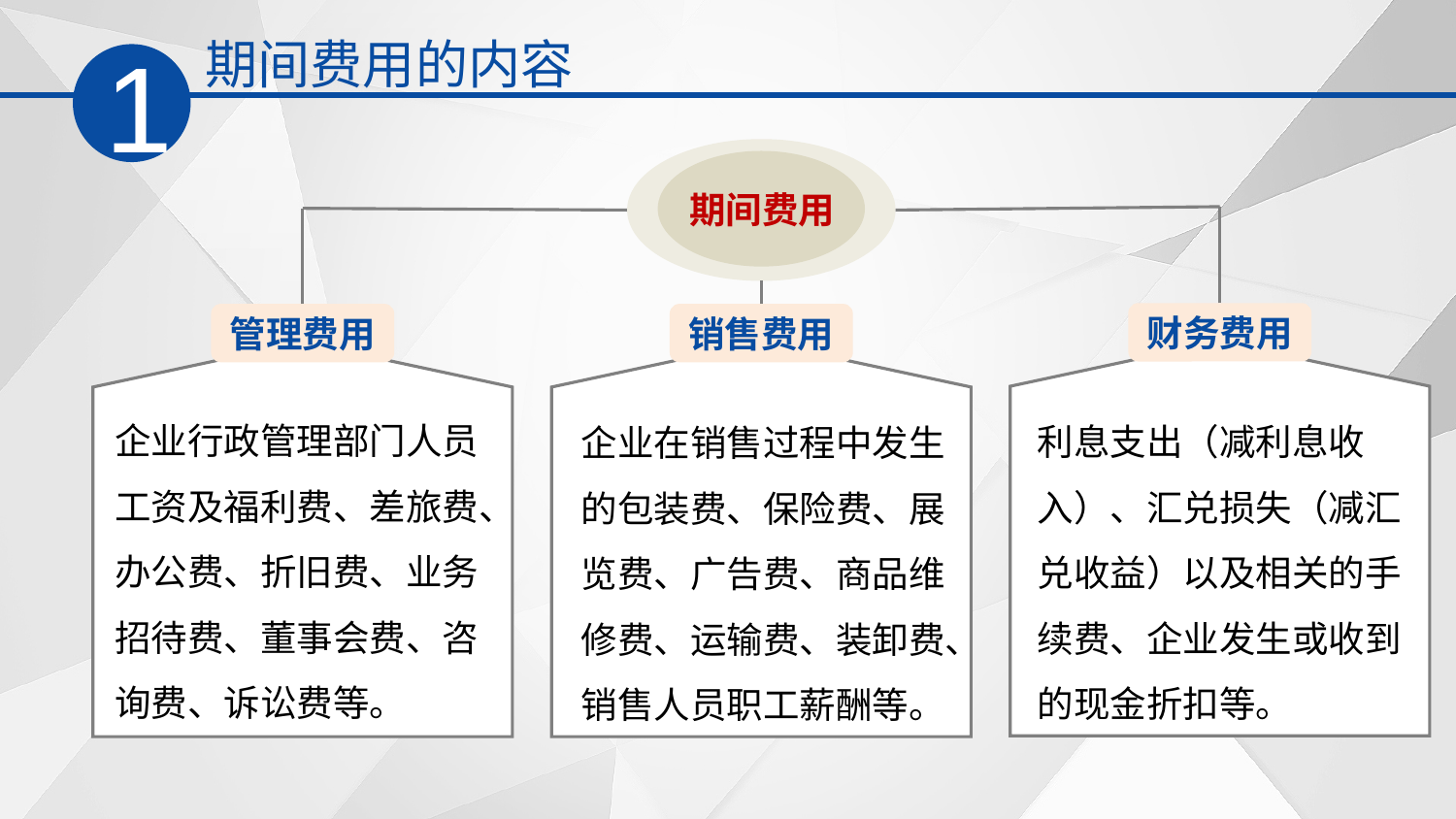

期间费用的内容
1

期间费用
财务费用

利息支出（减利息收入）、汇兑损失（减汇兑收益）以及相关的手续费、企业发生或收到的现金折扣等。
管理费用

企业行政管理部门人员工资及福利费、差旅费、办公费、折旧费、业务招待费、董事会费、咨询费、诉讼费等。
销售费用

企业在销售过程中发生的包装费、保险费、展览费、广告费、商品维修费、运输费、装卸费、销售人员职工薪酬等。